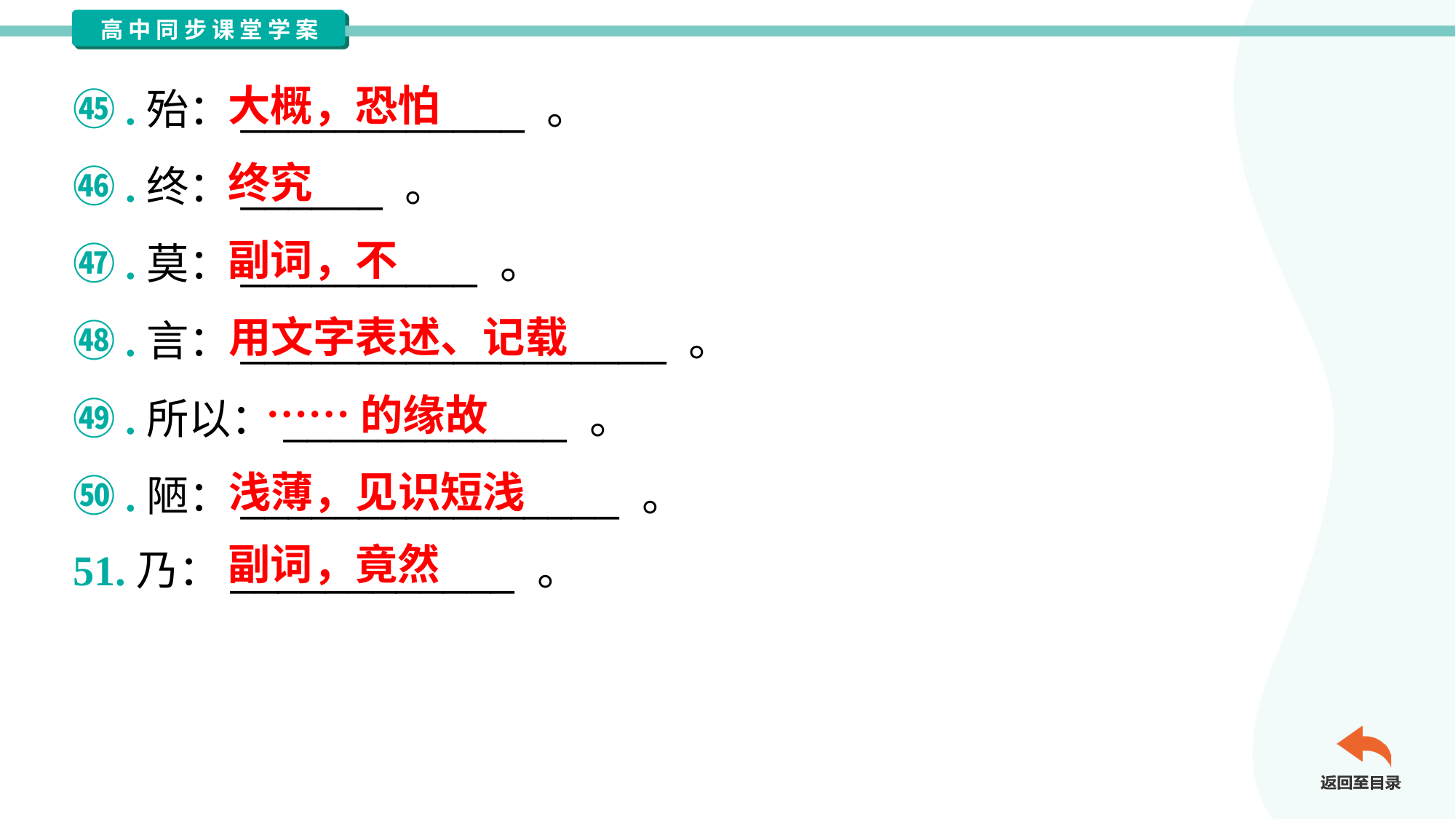

大概，恐怕
㊺.殆：____________ 。
㊻.终：______ 。
㊼.莫：__________ 。
㊽.言：__________________ 。
㊾.所以：____________ 。
㊿.陋：________________ 。
51.乃：____________ 。
终究
副词，不
用文字表述、记载
……的缘故
浅薄，见识短浅
副词，竟然